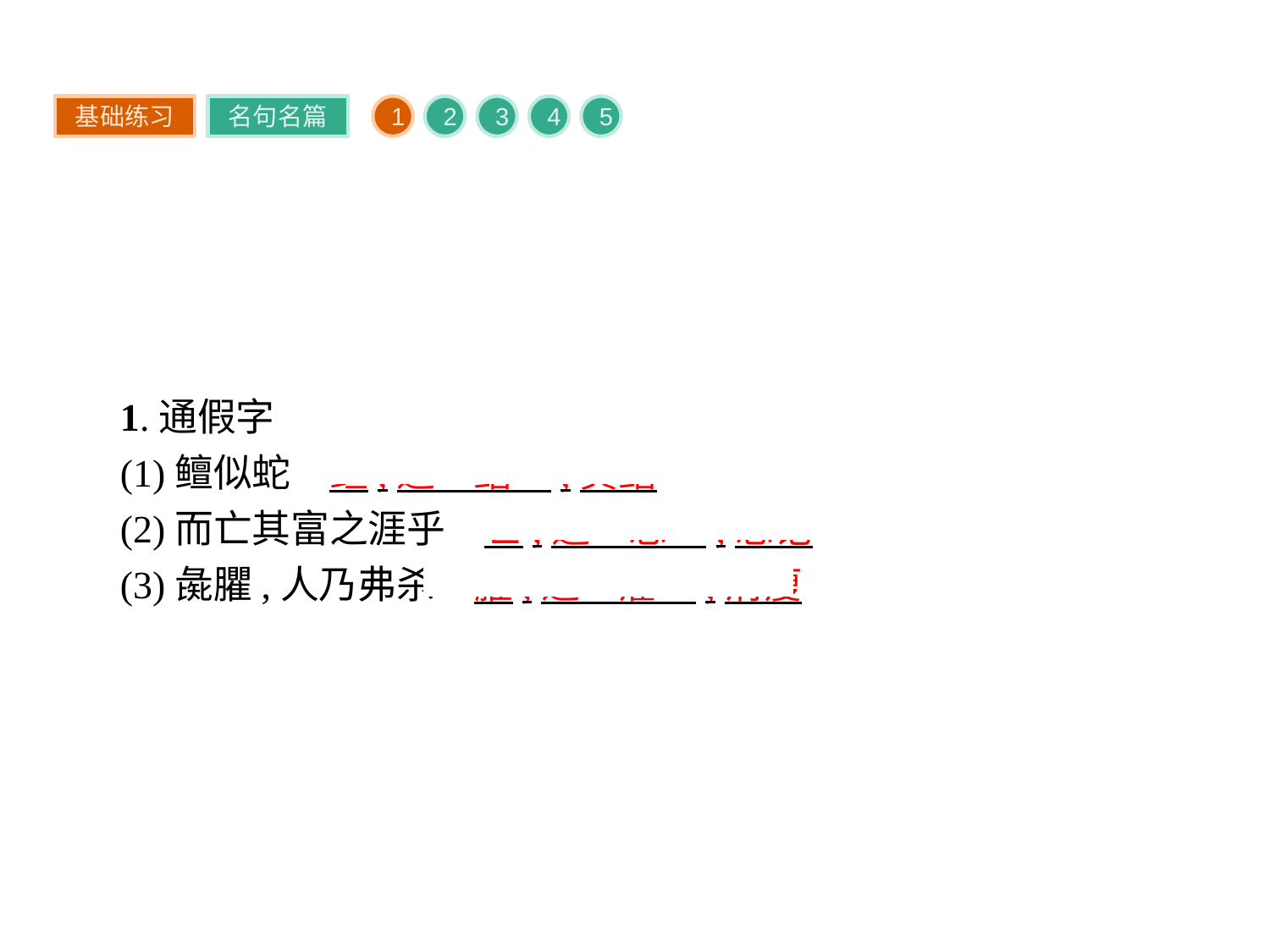

基础练习
名句名篇
1
2
3
4
5
1.通假字
(1)鳣似蛇　鳣,通“鳝”,黄鳝
(2)而亡其富之涯乎　亡,通“忘”,忘记
(3)彘臞,人乃弗杀　臞,通“癯”,消瘦